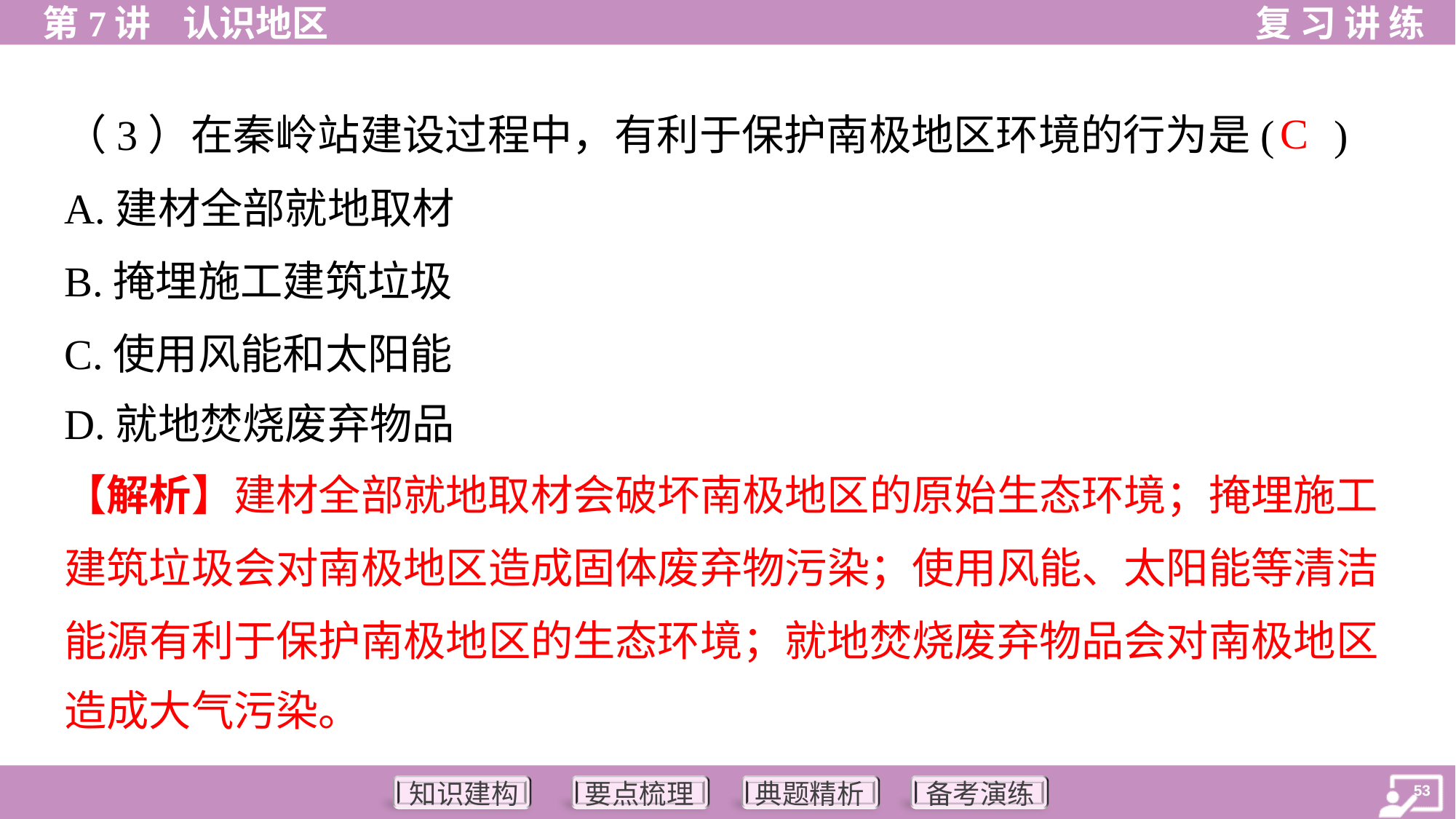

C
（3）在秦岭站建设过程中，有利于保护南极地区环境的行为是(     )
A.建材全部就地取材
B.掩埋施工建筑垃圾
C.使用风能和太阳能
D.就地焚烧废弃物品
【解析】建材全部就地取材会破坏南极地区的原始生态环境；掩埋施工
建筑垃圾会对南极地区造成固体废弃物污染；使用风能、太阳能等清洁
能源有利于保护南极地区的生态环境；就地焚烧废弃物品会对南极地区
造成大气污染。